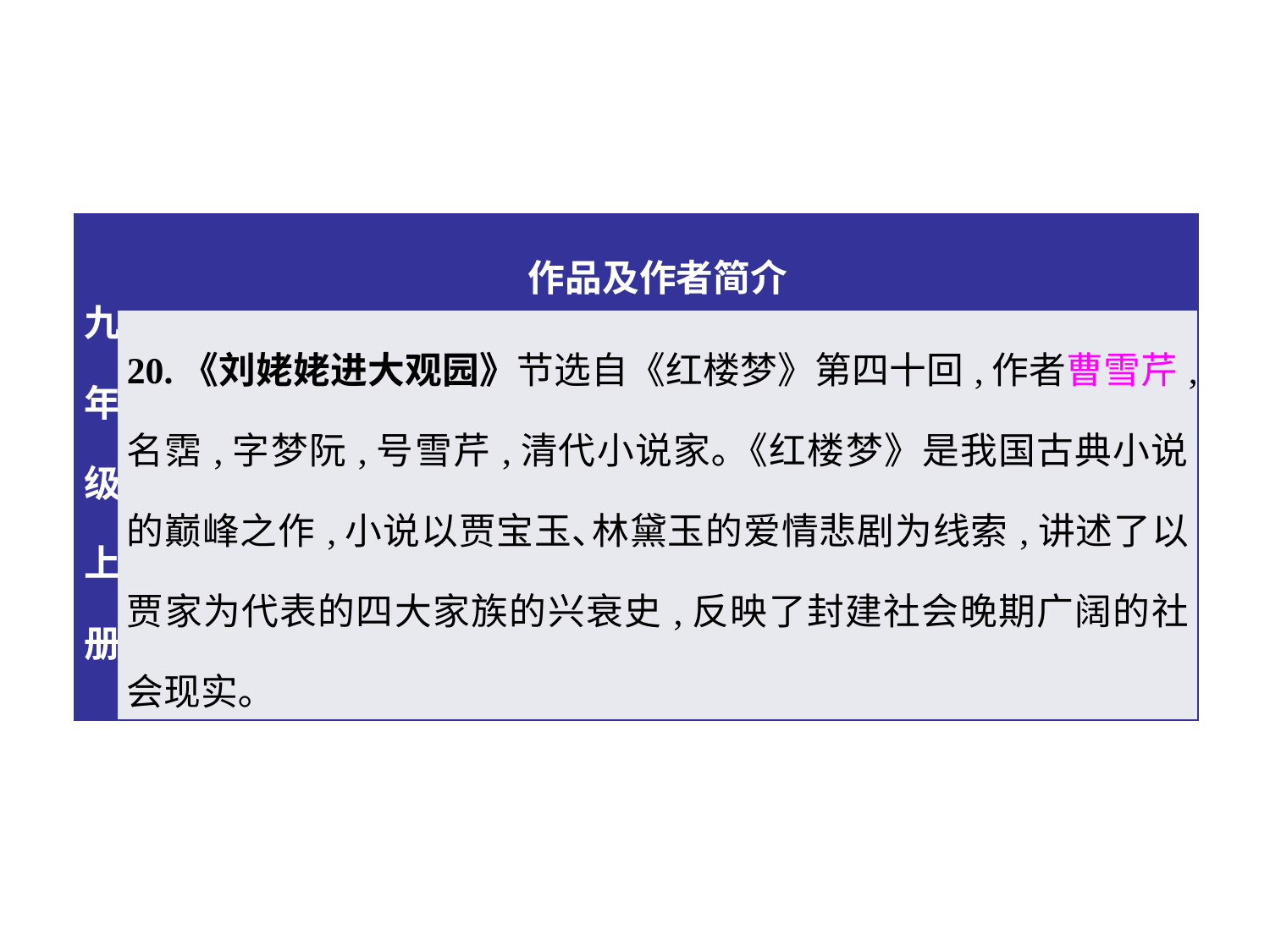

| 九年级上册 | 作品及作者简介 |
| --- | --- |
|  | 20.《刘姥姥进大观园》节选自《红楼梦》第四十回,作者曹雪芹,名霑,字梦阮,号雪芹,清代小说家｡《红楼梦》是我国古典小说的巅峰之作,小说以贾宝玉､林黛玉的爱情悲剧为线索,讲述了以贾家为代表的四大家族的兴衰史,反映了封建社会晚期广阔的社会现实｡ |